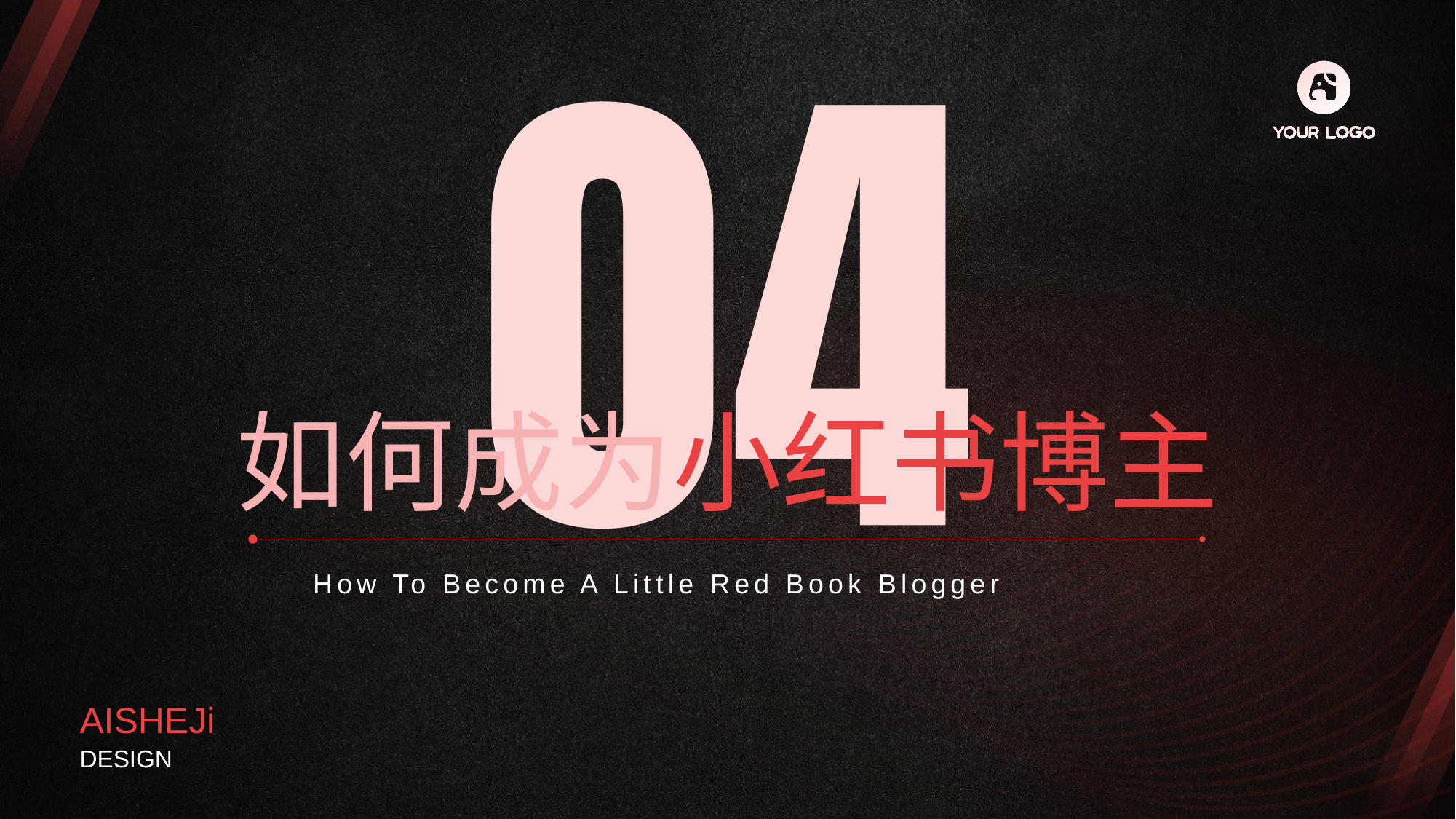

04

如何成为小红书博主
How To Become A Little Red Book Blogger
AISHEJi
DESIGN